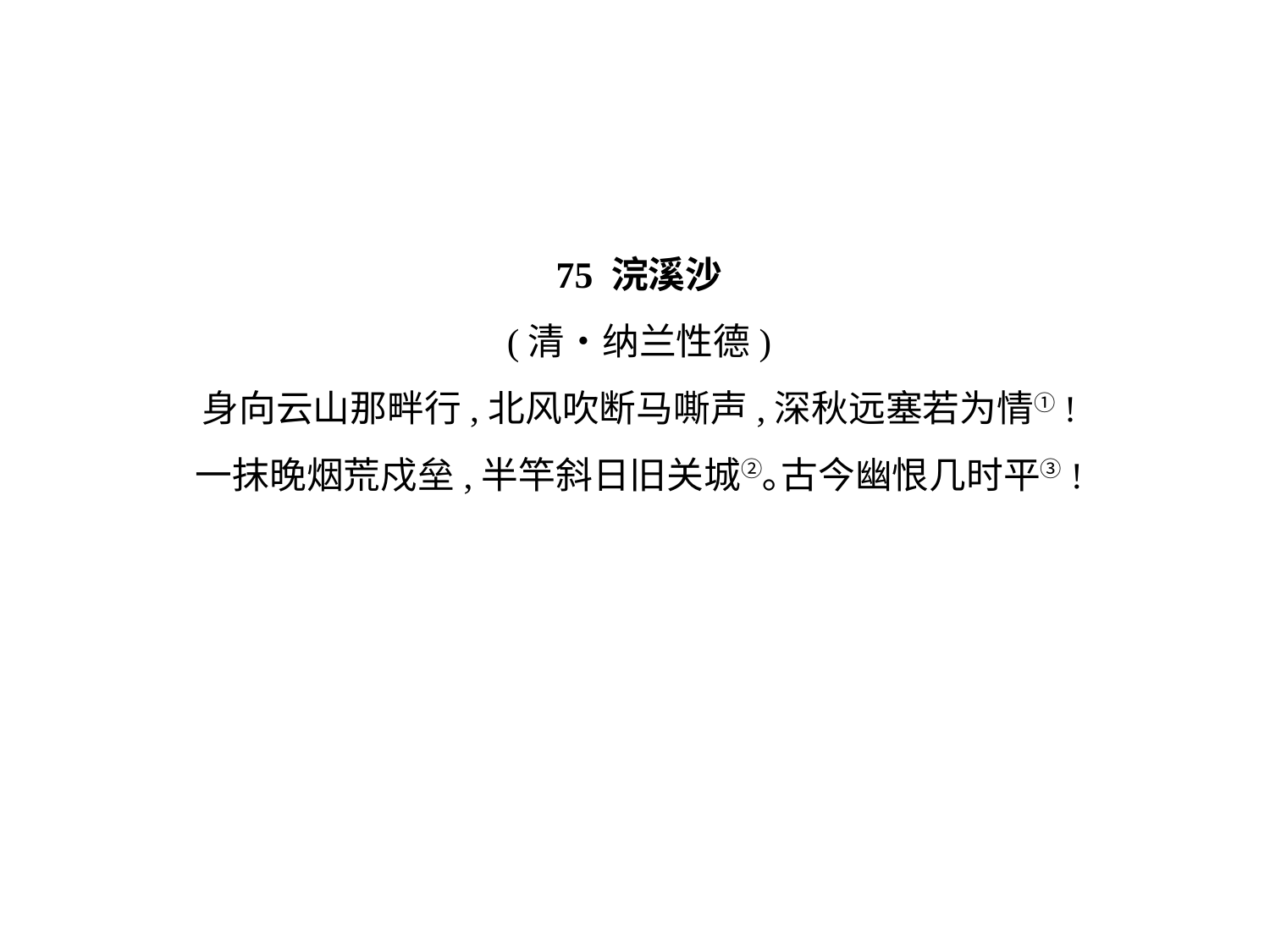

75 浣溪沙
(清•纳兰性德)
身向云山那畔行,北风吹断马嘶声,深秋远塞若为情①!
一抹晚烟荒戍垒,半竿斜日旧关城②｡古今幽恨几时平③!